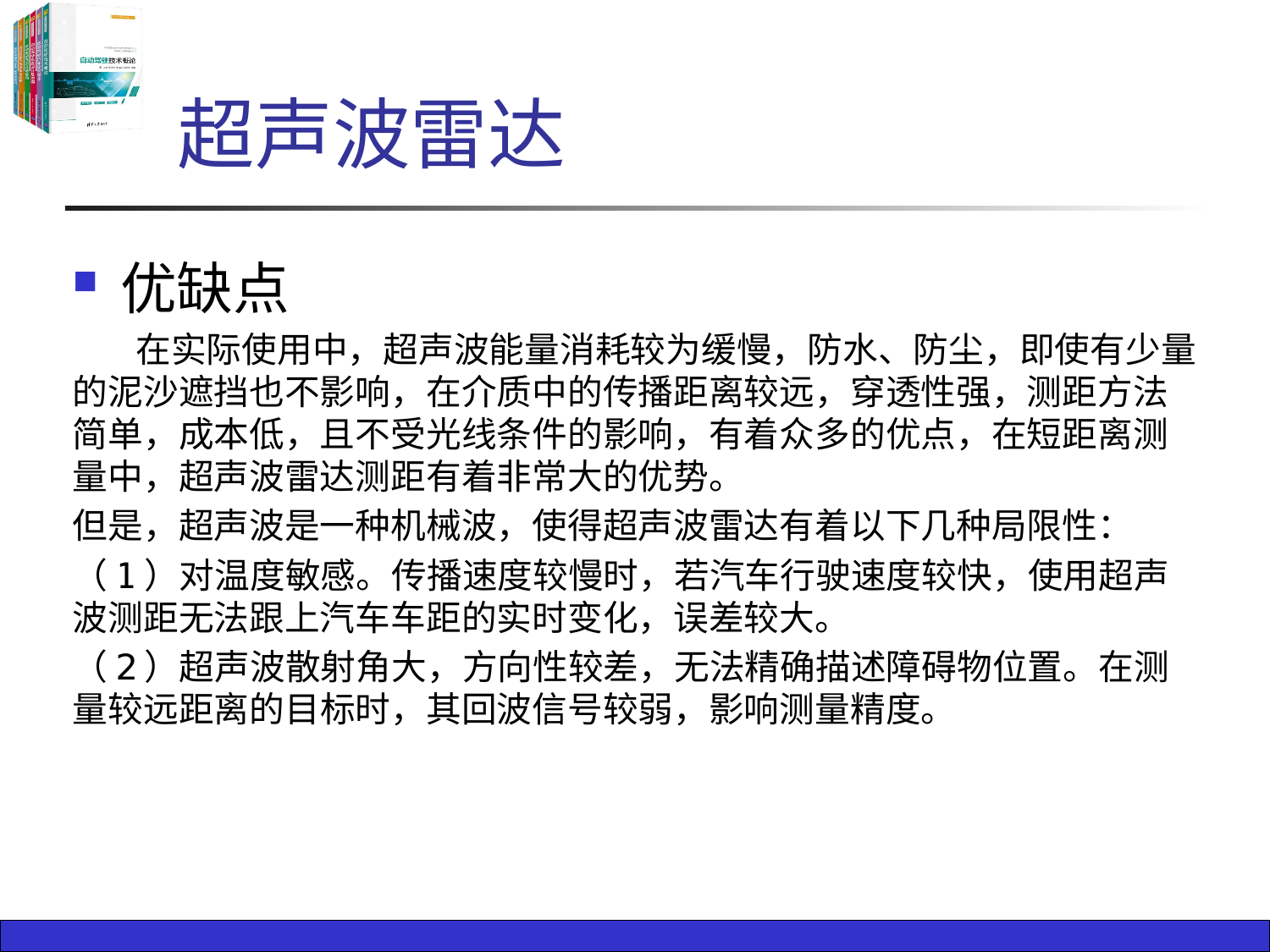

# 超声波雷达
优缺点
       在实际使用中，超声波能量消耗较为缓慢，防水、防尘，即使有少量的泥沙遮挡也不影响，在介质中的传播距离较远，穿透性强，测距方法简单，成本低，且不受光线条件的影响，有着众多的优点，在短距离测量中，超声波雷达测距有着非常大的优势。
但是，超声波是一种机械波，使得超声波雷达有着以下几种局限性：
（1）对温度敏感。传播速度较慢时，若汽车行驶速度较快，使用超声波测距无法跟上汽车车距的实时变化，误差较大。
（2）超声波散射角大，方向性较差，无法精确描述障碍物位置。在测量较远距离的目标时，其回波信号较弱，影响测量精度。